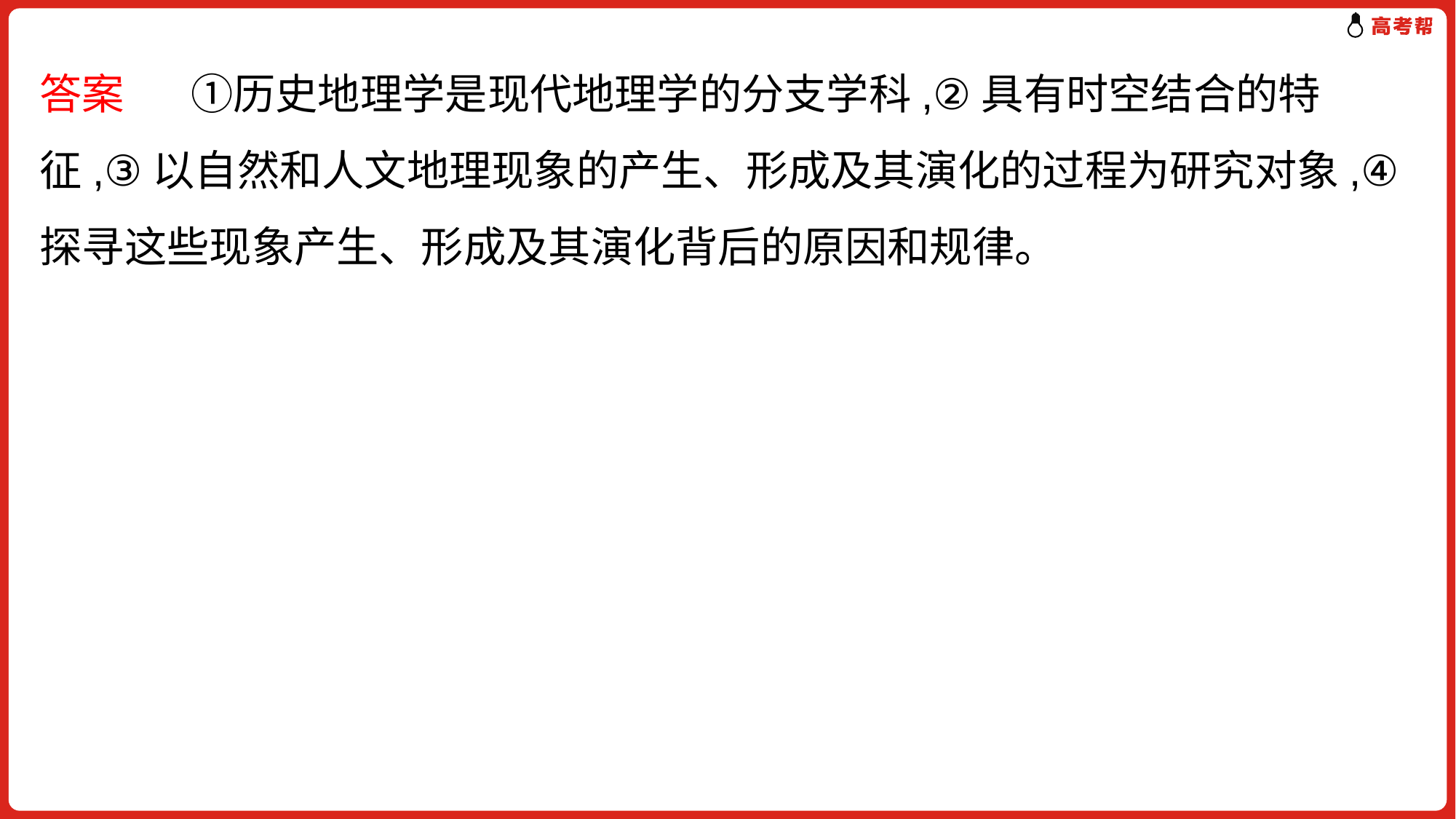

答案       ①历史地理学是现代地理学的分支学科,②具有时空结合的特征,③以自然和人文地理现象的产生、形成及其演化的过程为研究对象,④探寻这些现象产生、形成及其演化背后的原因和规律。